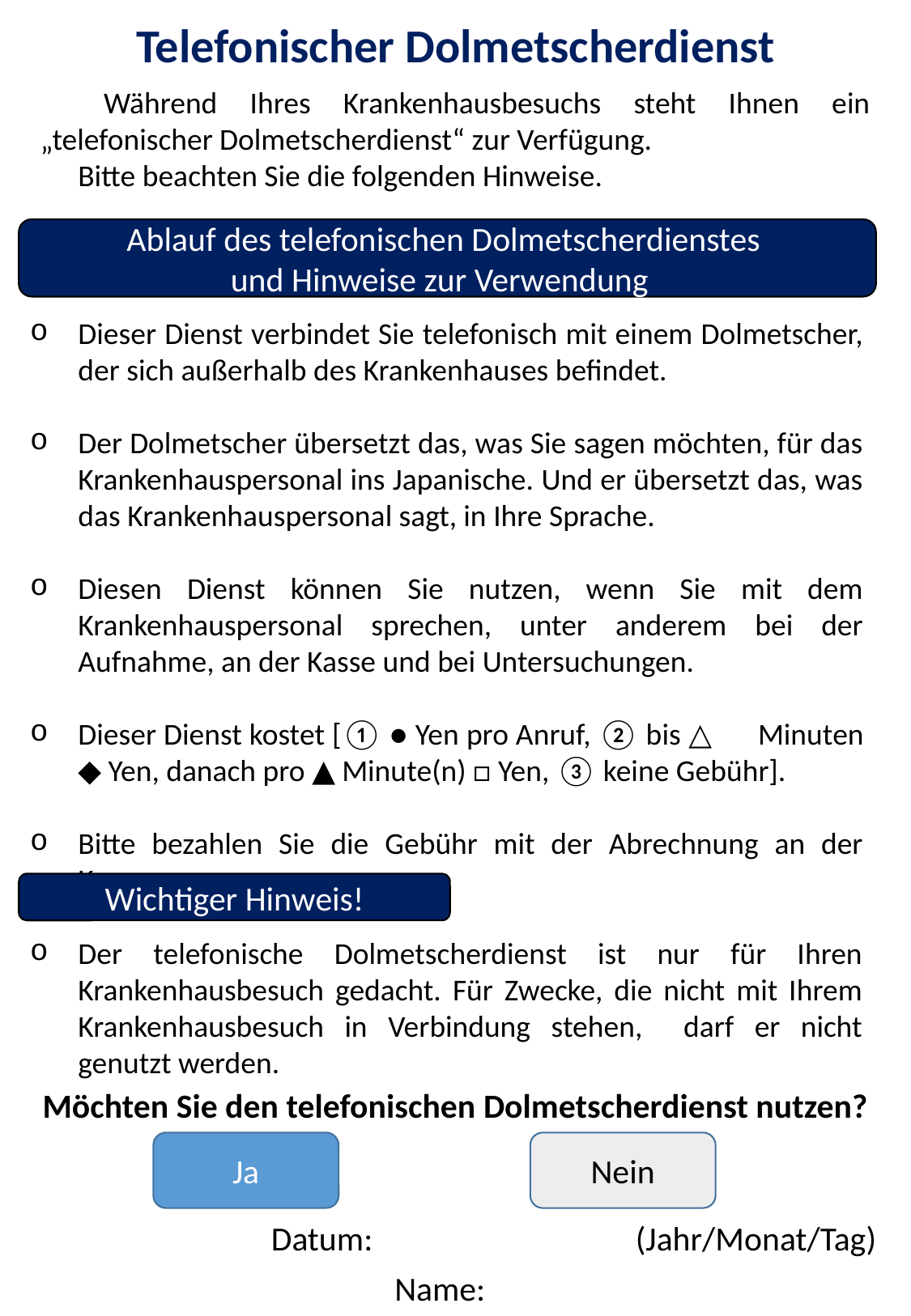

Telefonischer Dolmetscherdienst
　Während Ihres Krankenhausbesuchs steht Ihnen ein „telefonischer Dolmetscherdienst“ zur Verfügung.
　Bitte beachten Sie die folgenden Hinweise.
Ablauf des telefonischen Dolmetscherdienstes
und Hinweise zur Verwendung
Dieser Dienst verbindet Sie telefonisch mit einem Dolmetscher, der sich außerhalb des Krankenhauses befindet.

Der Dolmetscher übersetzt das, was Sie sagen möchten, für das Krankenhauspersonal ins Japanische. Und er übersetzt das, was das Krankenhauspersonal sagt, in Ihre Sprache.

Diesen Dienst können Sie nutzen, wenn Sie mit dem Krankenhauspersonal sprechen, unter anderem bei der Aufnahme, an der Kasse und bei Untersuchungen.

Dieser Dienst kostet [① ● Yen pro Anruf, ② bis △　Minuten ◆ Yen, danach pro ▲ Minute(n) □ Yen, ③ keine Gebühr].

Bitte bezahlen Sie die Gebühr mit der Abrechnung an der Kasse.
金額の部分は各医療機関にて設定の上、編集してください
Wichtiger Hinweis!
Der telefonische Dolmetscherdienst ist nur für Ihren Krankenhausbesuch gedacht. Für Zwecke, die nicht mit Ihrem Krankenhausbesuch in Verbindung stehen,  darf er nicht genutzt werden.
Möchten Sie den telefonischen Dolmetscherdienst nutzen?
Ja
Nein
Datum:			(Jahr/Monat/Tag)
　　　　　　　　　　	Name: